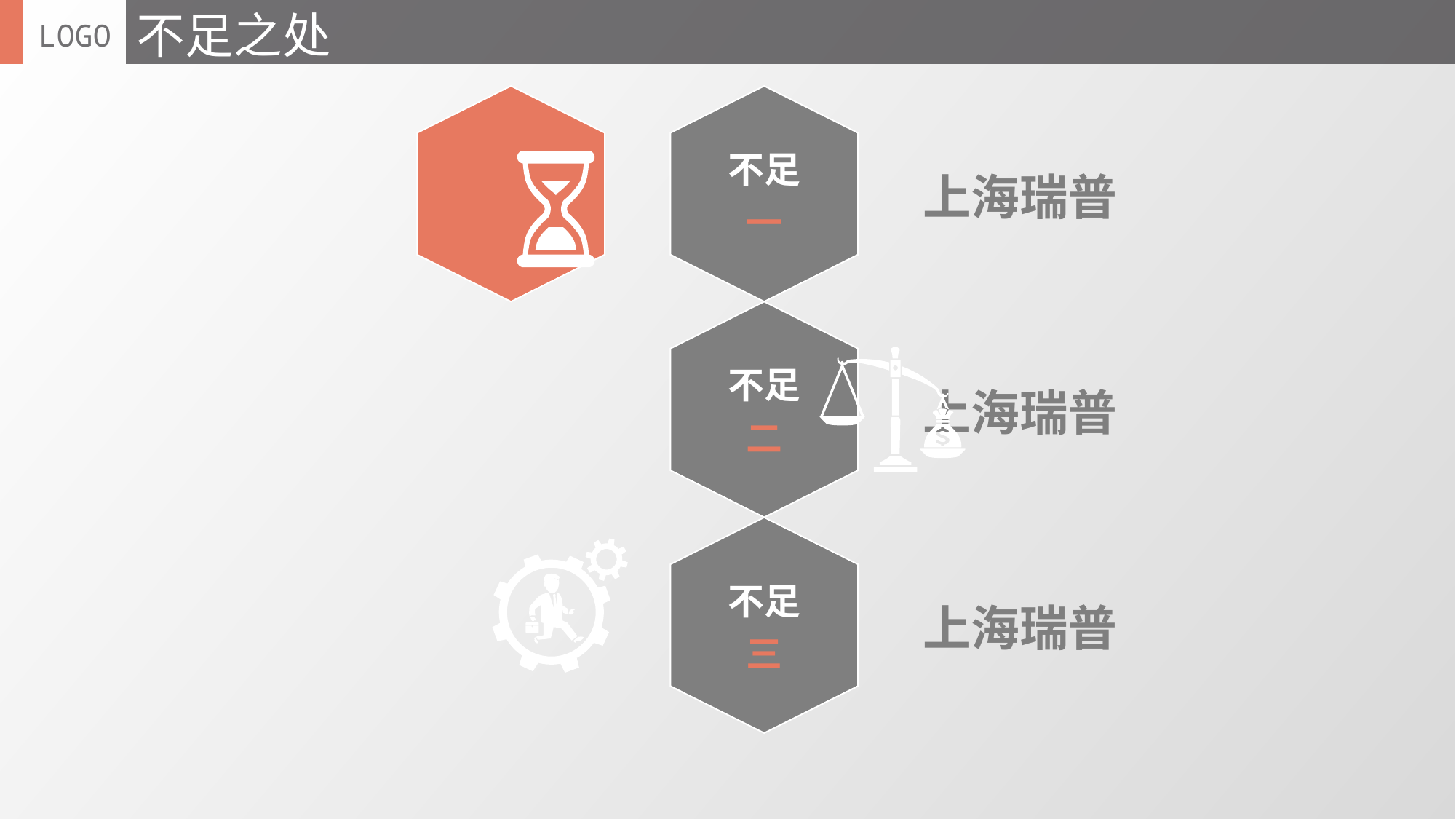

不足之处
LOGO
不足一
上海瑞普
不足二
上海瑞普
不足三
上海瑞普